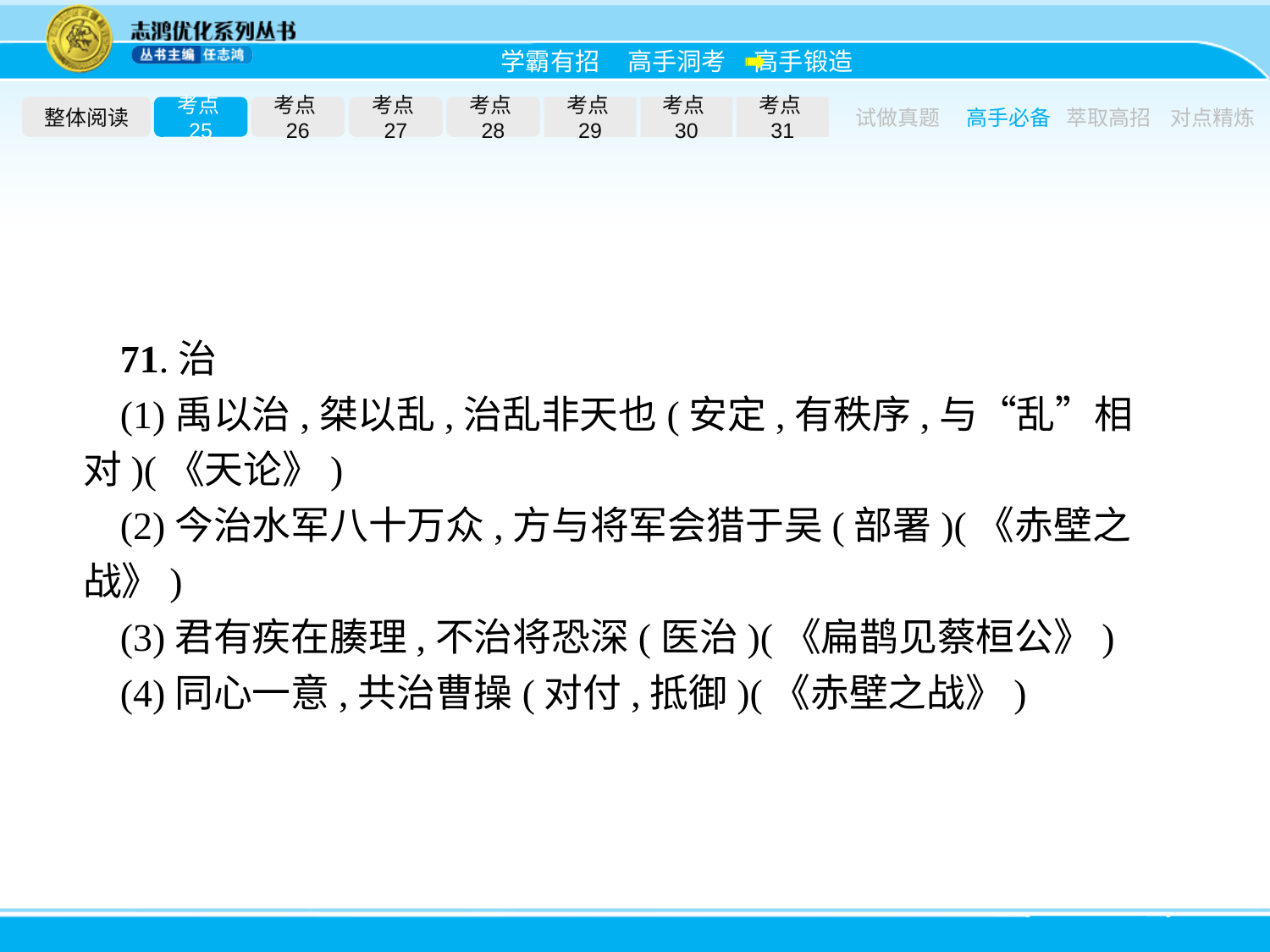

整体阅读
考点25
考点26
考点27
考点28
考点29
考点30
考点31
试做真题
高手必备
萃取高招
对点精炼
71.治
(1)禹以治,桀以乱,治乱非天也(安定,有秩序,与“乱”相对)(《天论》)
(2)今治水军八十万众,方与将军会猎于吴(部署)(《赤壁之战》)
(3)君有疾在腠理,不治将恐深(医治)(《扁鹊见蔡桓公》)
(4)同心一意,共治曹操(对付,抵御)(《赤壁之战》)